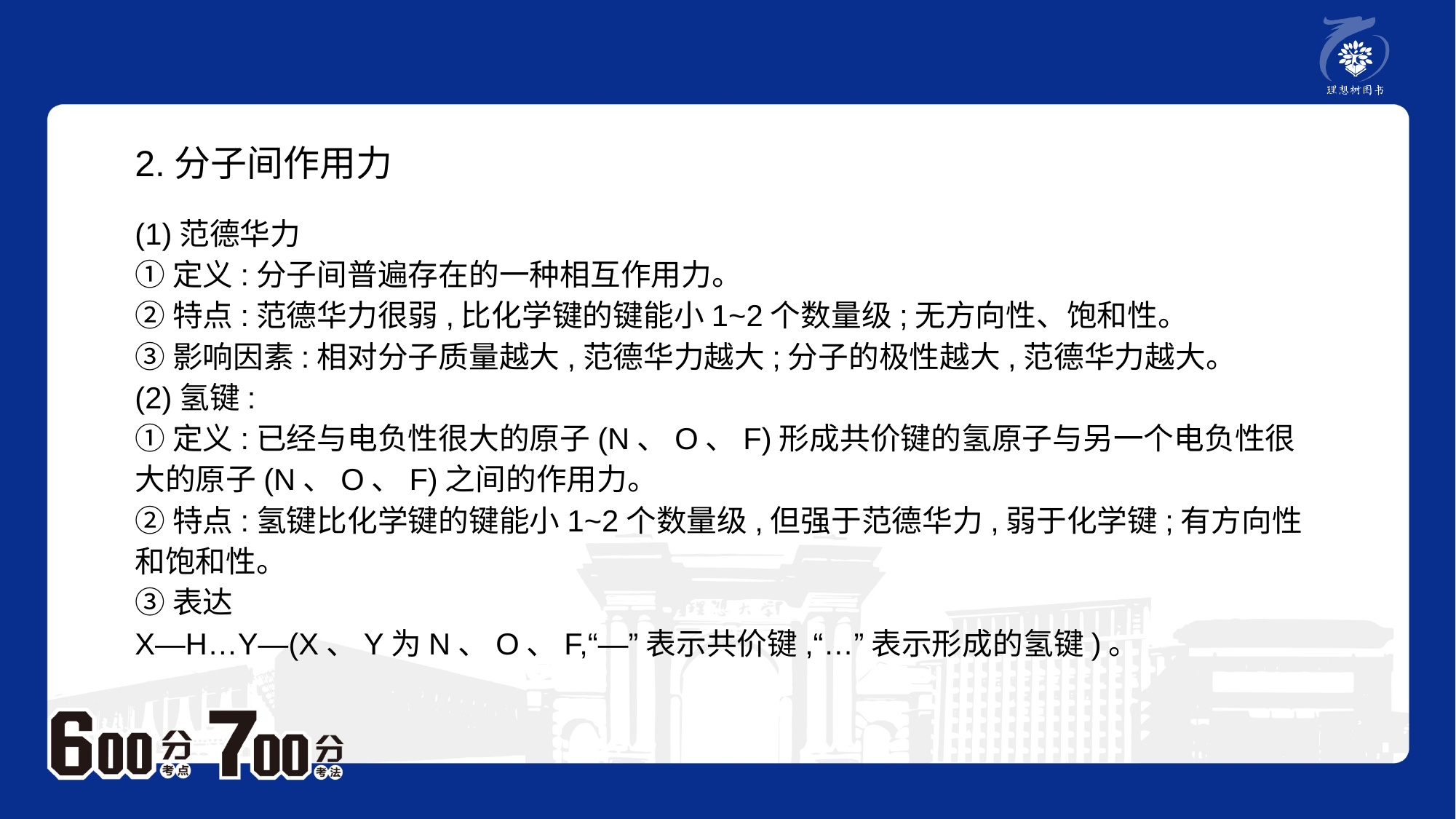

2.分子间作用力
(1)范德华力
①定义:分子间普遍存在的一种相互作用力。
②特点:范德华力很弱,比化学键的键能小1~2个数量级;无方向性、饱和性。
③影响因素:相对分子质量越大,范德华力越大;分子的极性越大,范德华力越大。
(2)氢键:
①定义:已经与电负性很大的原子(N、O、F)形成共价键的氢原子与另一个电负性很大的原子(N、O、F)之间的作用力。
②特点:氢键比化学键的键能小1~2个数量级,但强于范德华力,弱于化学键;有方向性和饱和性。
③表达
X—H…Y—(X、Y为N、O、F,“—”表示共价键,“…”表示形成的氢键)。